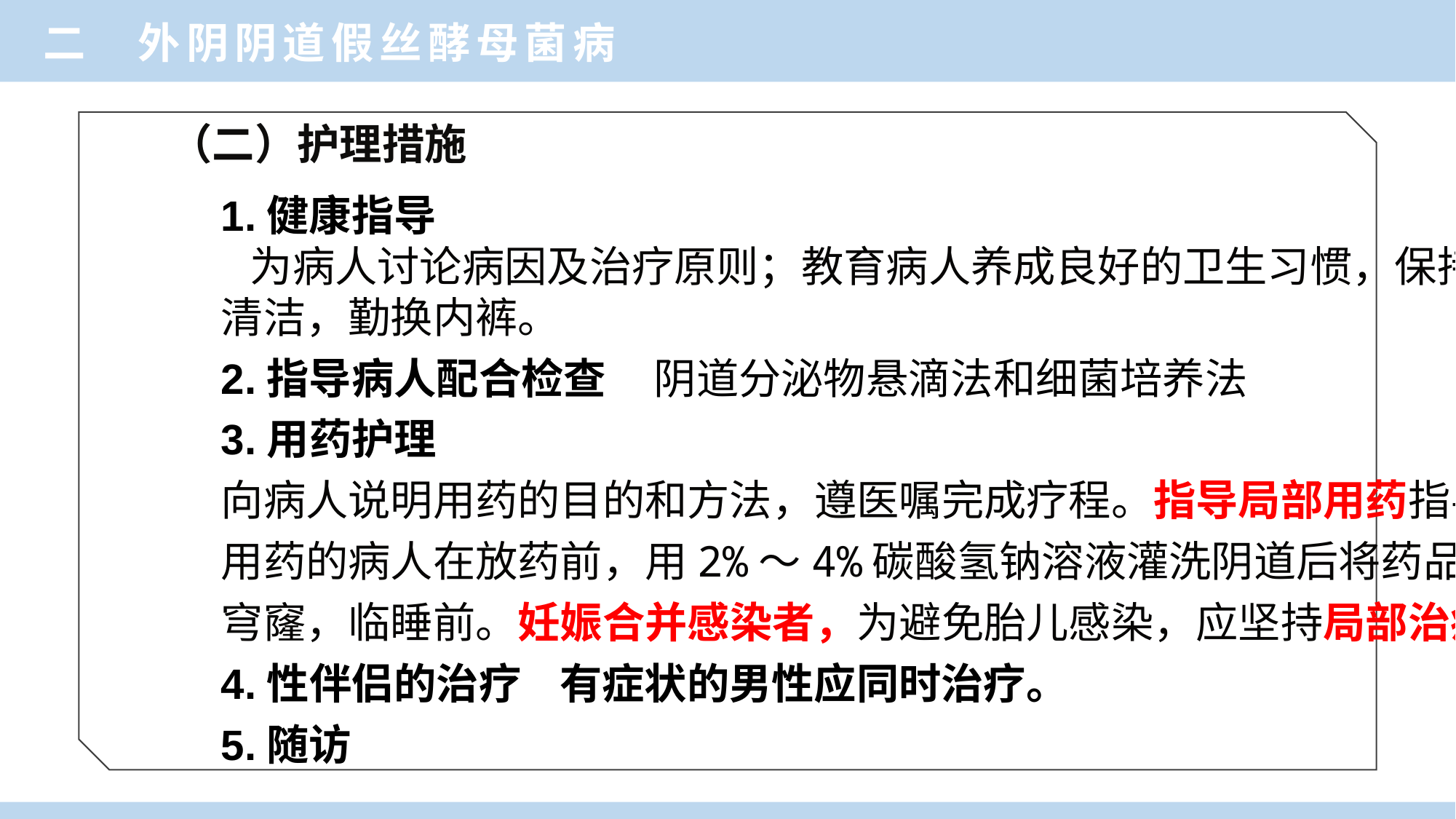

二   外阴阴道假丝酵母菌病

（二）护理措施
1.健康指导
  为病人讨论病因及治疗原则；教育病人养成良好的卫生习惯，保持会阴
清洁，勤换内裤。
2.指导病人配合检查     阴道分泌物悬滴法和细菌培养法
3.用药护理
向病人说明用药的目的和方法，遵医嘱完成疗程。指导局部用药指导阴道
用药的病人在放药前，用2%～4%碳酸氢钠溶液灌洗阴道后将药品送入阴道后
穹窿，临睡前。妊娠合并感染者，为避免胎儿感染，应坚持局部治疗。
4.性伴侣的治疗    有症状的男性应同时治疗。
5.随访